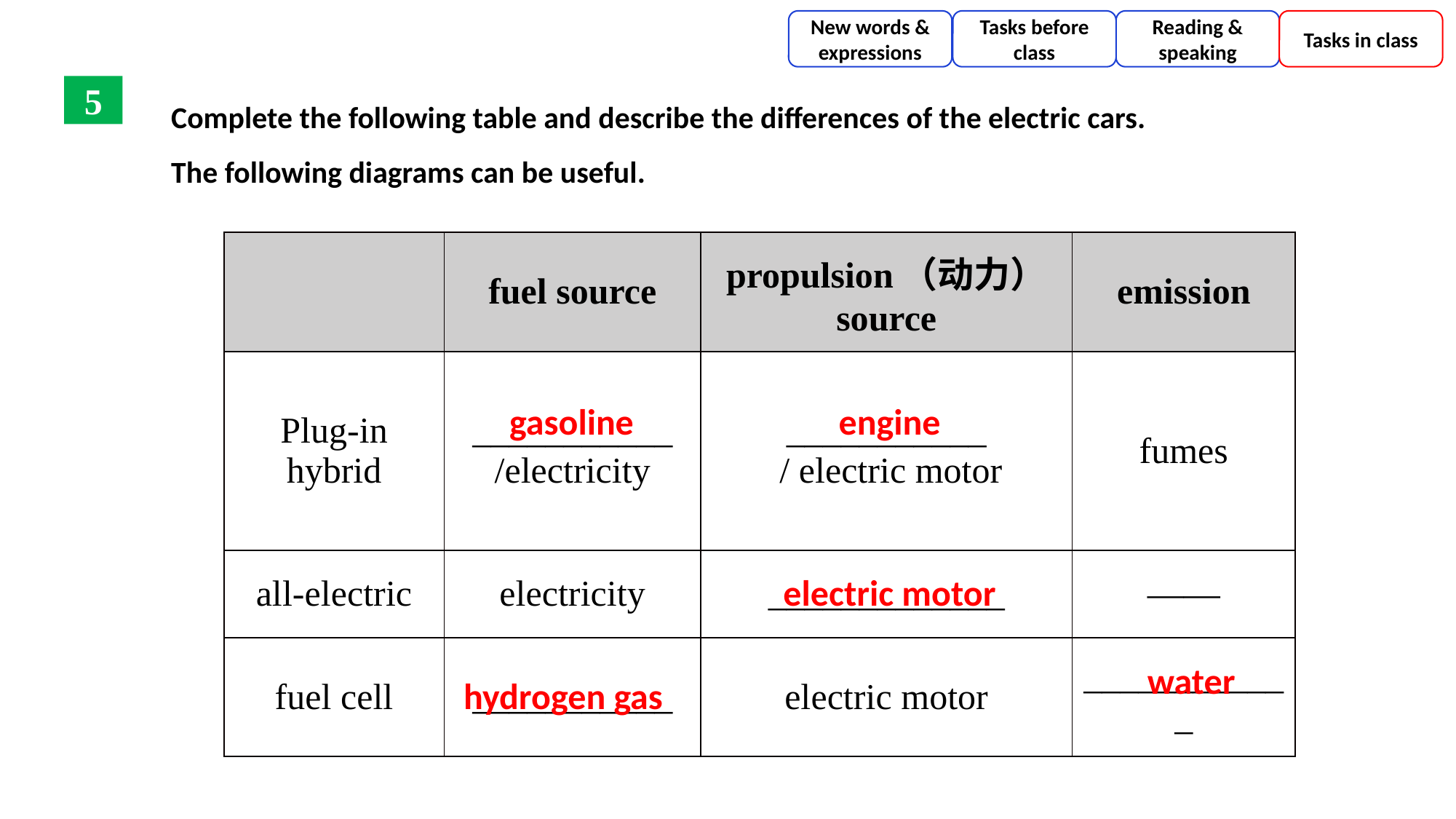

New words & expressions
Tasks before class
Reading & speaking
Tasks in class
Complete the following table and describe the differences of the electric cars.
The following diagrams can be useful.
5
|  | fuel source | propulsion（动力） source | emission |
| --- | --- | --- | --- |
| Plug-in hybrid | \_\_\_\_\_\_\_\_\_\_\_ /electricity | \_\_\_\_\_\_\_\_\_\_\_ / electric motor | fumes |
| all-electric | electricity | \_\_\_\_\_\_\_\_\_\_\_\_\_ | —— |
| fuel cell | \_\_\_\_\_\_\_\_\_\_\_ | electric motor | \_\_\_\_\_\_\_\_\_\_\_\_ |
gasoline
engine
electric motor
water
hydrogen gas